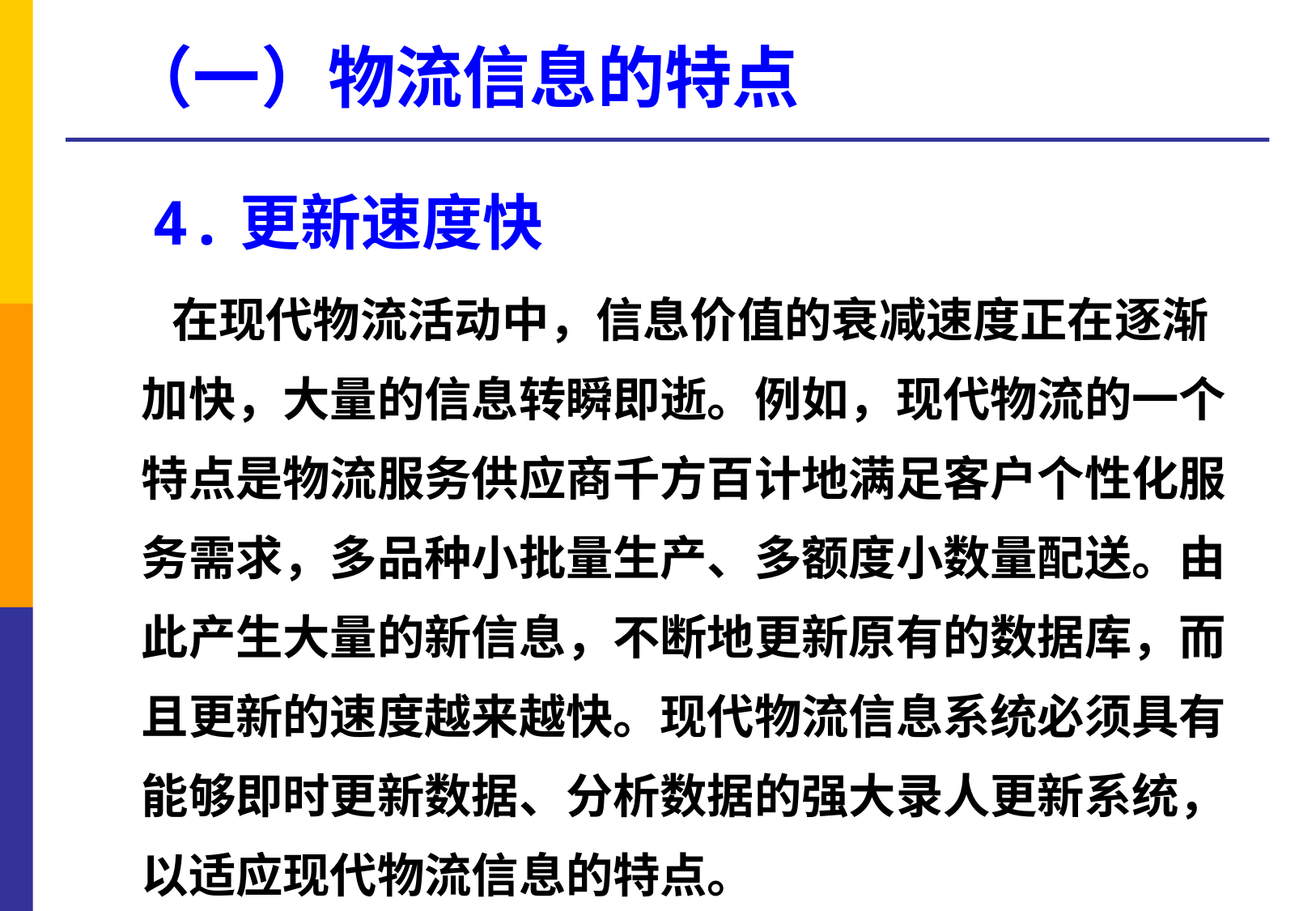

# （一）物流信息的特点
  4.更新速度快
      在现代物流活动中，信息价值的衰减速度正在逐渐加快，大量的信息转瞬即逝。例如，现代物流的一个特点是物流服务供应商千方百计地满足客户个性化服务需求，多品种小批量生产、多额度小数量配送。由此产生大量的新信息，不断地更新原有的数据库，而且更新的速度越来越快。现代物流信息系统必须具有能够即时更新数据、分析数据的强大录人更新系统，以适应现代物流信息的特点。